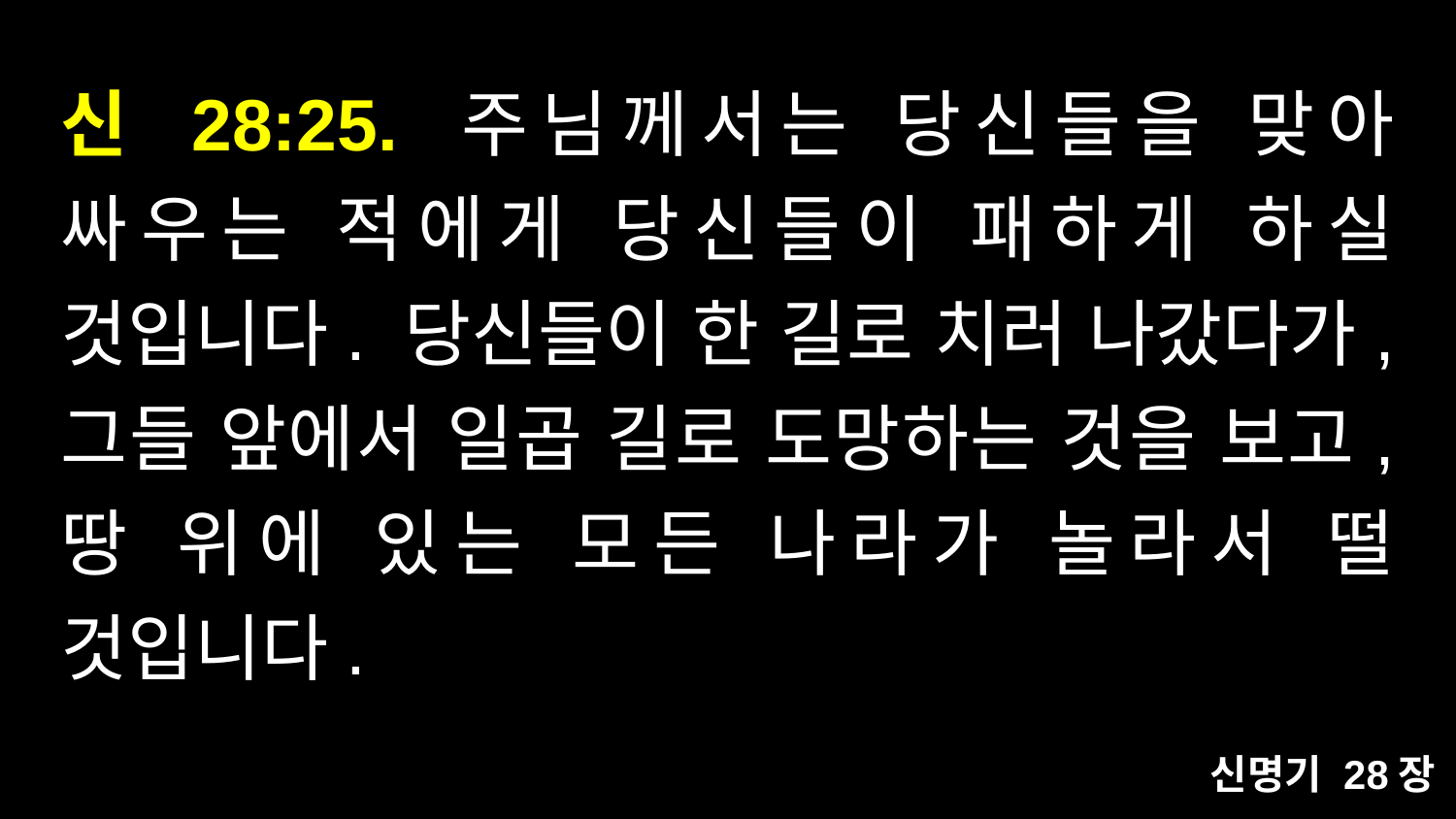

# 신 28:25. 주님께서는 당신들을 맞아 싸우는 적에게 당신들이 패하게 하실 것입니다. 당신들이 한 길로 치러 나갔다가, 그들 앞에서 일곱 길로 도망하는 것을 보고, 땅 위에 있는 모든 나라가 놀라서 떨 것입니다.
신명기 28장